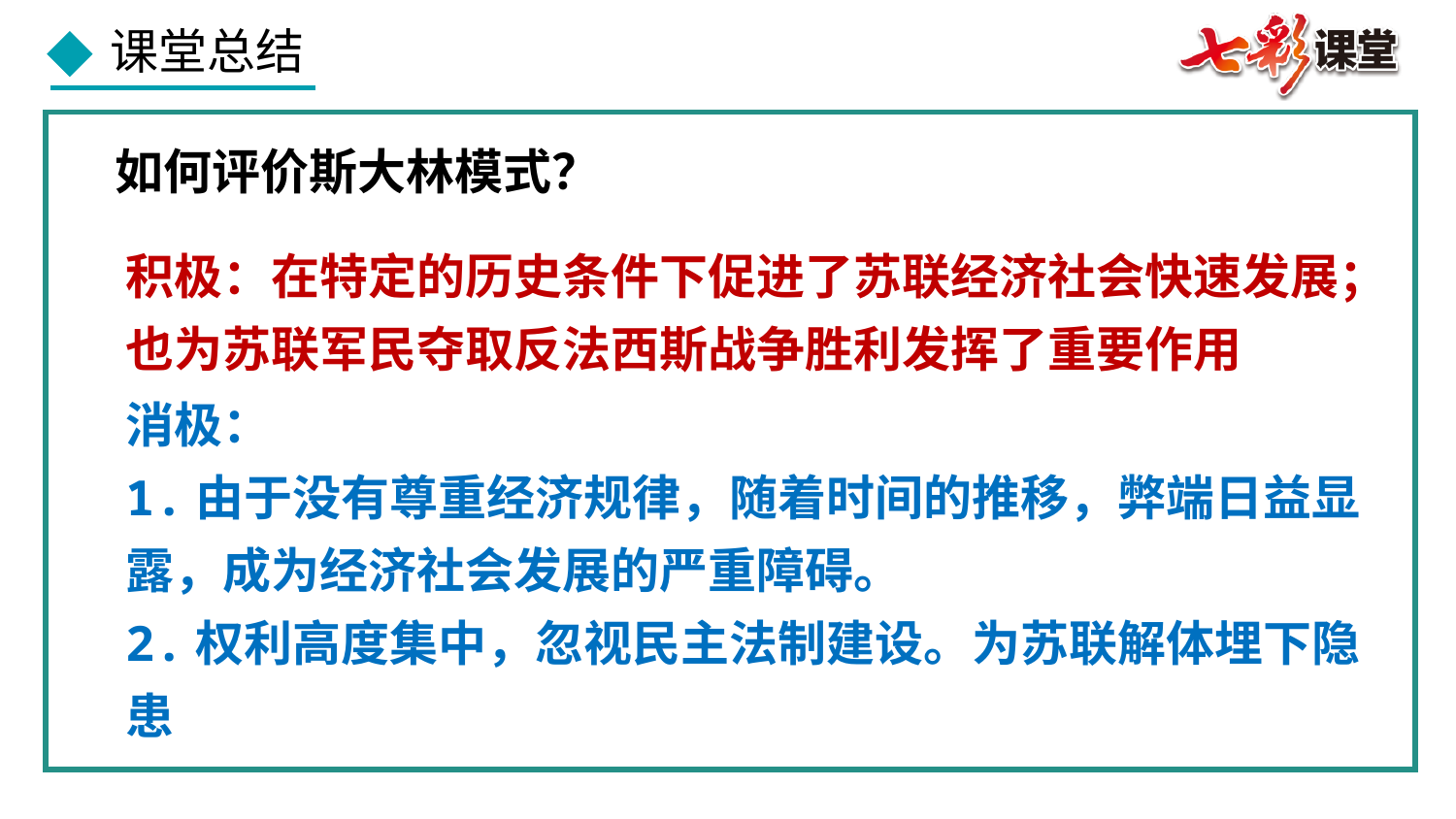

如何评价斯大林模式？
积极：在特定的历史条件下促进了苏联经济社会快速发展；也为苏联军民夺取反法西斯战争胜利发挥了重要作用
消极：
1.由于没有尊重经济规律，随着时间的推移，弊端日益显露，成为经济社会发展的严重障碍。
2.权利高度集中，忽视民主法制建设。为苏联解体埋下隐患